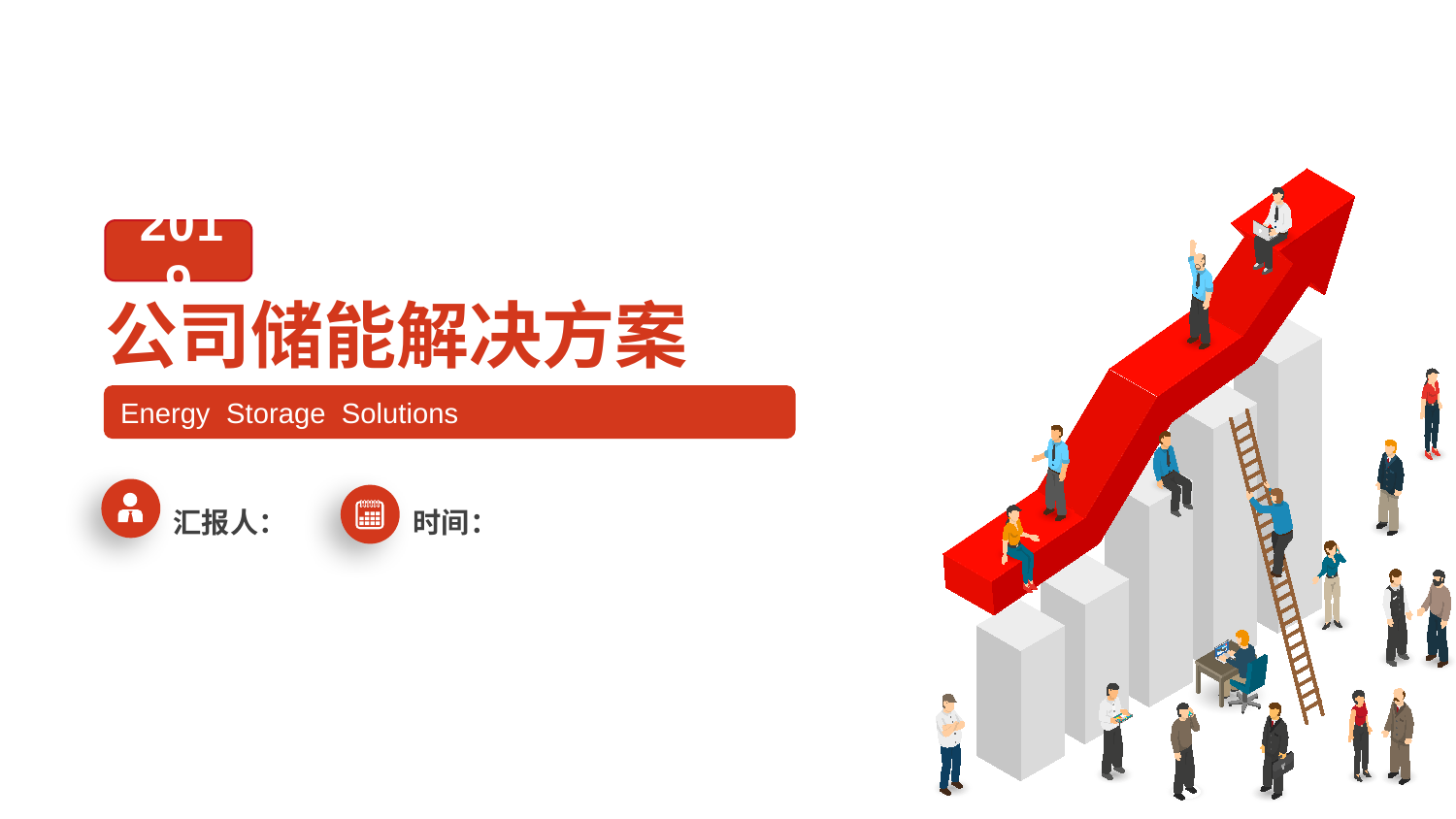

2 0 1 9
公司储能解决方案
Energy  Storage  Solutions

汇报人：

时间：